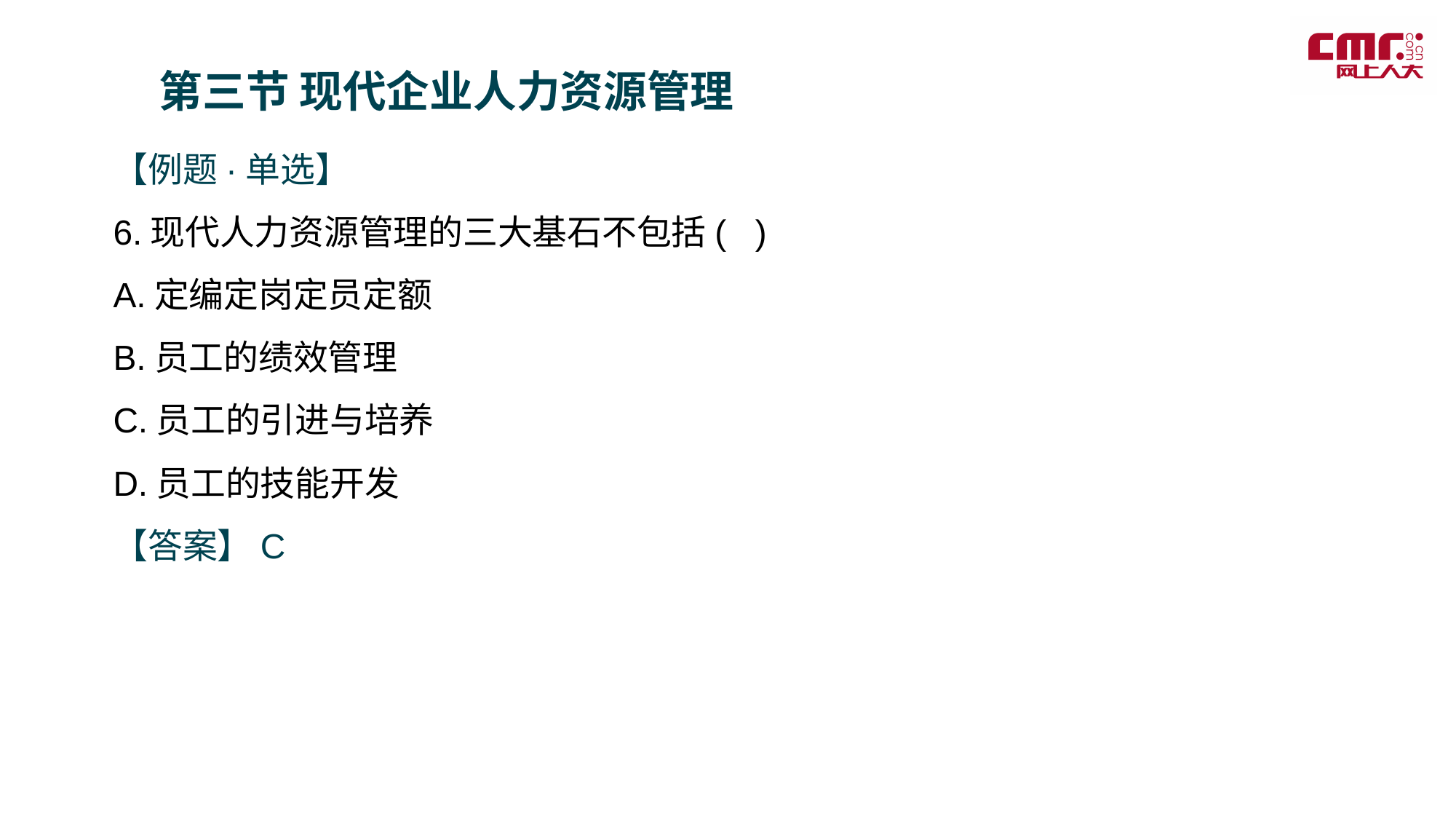

第三节 现代企业人力资源管理
【例题·单选】
6.现代人力资源管理的三大基石不包括(   )
A.定编定岗定员定额
B.员工的绩效管理
C.员工的引进与培养
D.员工的技能开发
【答案】C